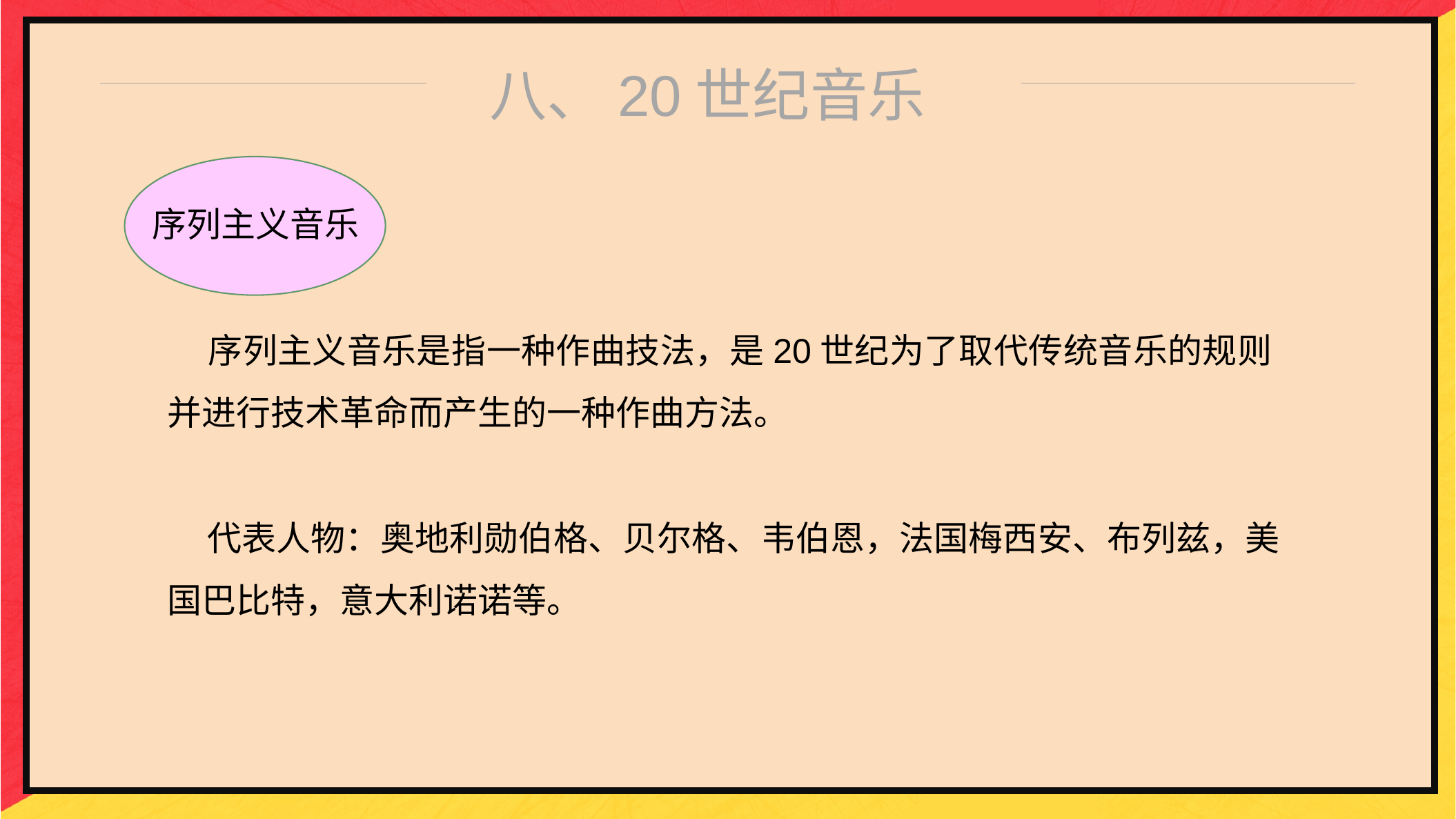

八、20世纪音乐

序列主义音乐
    序列主义音乐是指一种作曲技法，是20世纪为了取代传统音乐的规则并进行技术革命而产生的一种作曲方法。
    代表人物：奥地利勋伯格、贝尔格、韦伯恩，法国梅西安、布列兹，美国巴比特，意大利诺诺等。